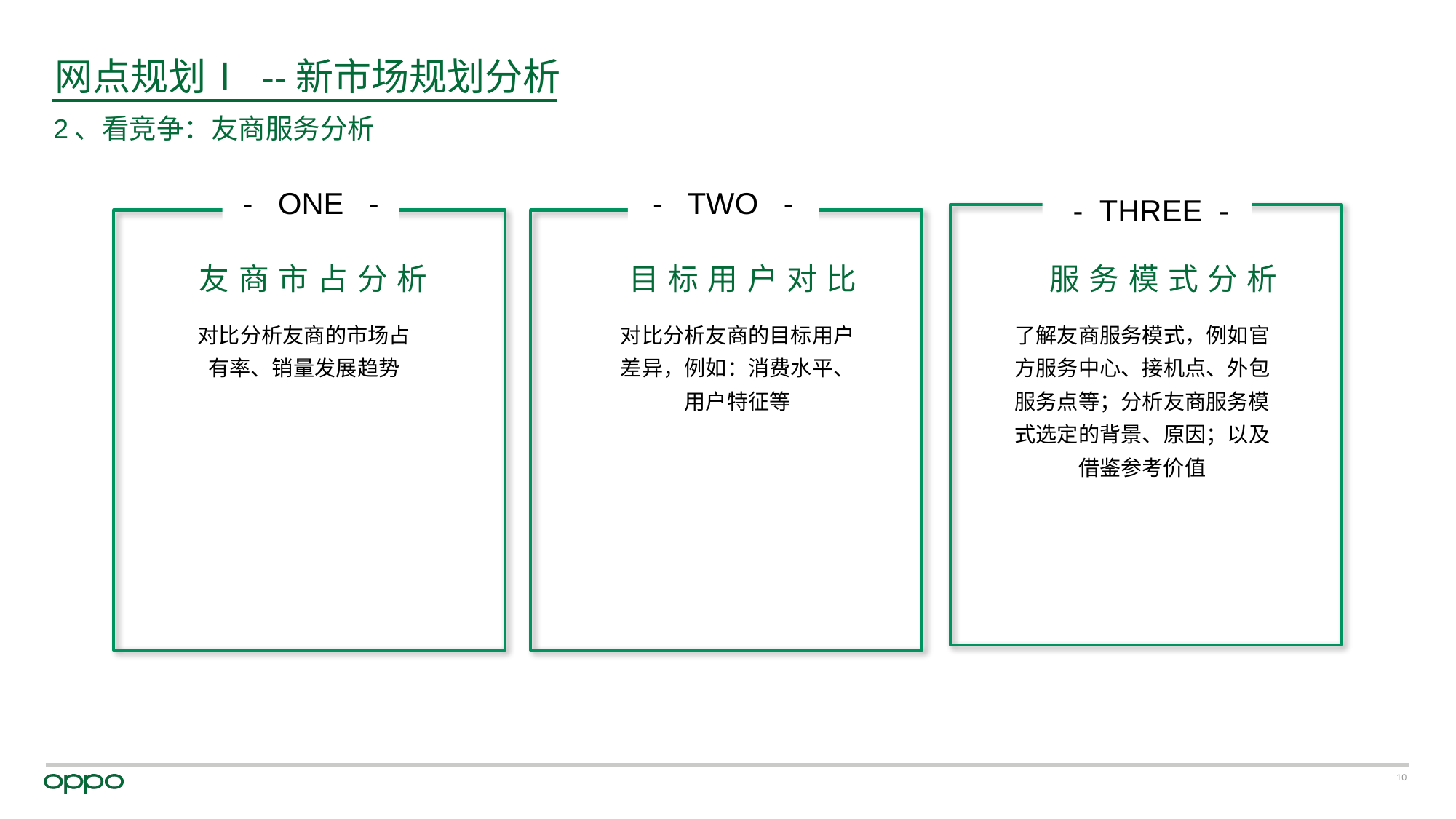

网点规划Ⅰ --新市场规划分析
2、看竞争：友商服务分析
-   ONE   -
-   TWO   -
 -  THREE  -

目标用户对比
服务模式分析
友商市占分析
对比分析友商的市场占有率、销量发展趋势
了解友商服务模式，例如官方服务中心、接机点、外包服务点等；分析友商服务模式选定的背景、原因；以及借鉴参考价值
对比分析友商的目标用户差异，例如：消费水平、用户特征等